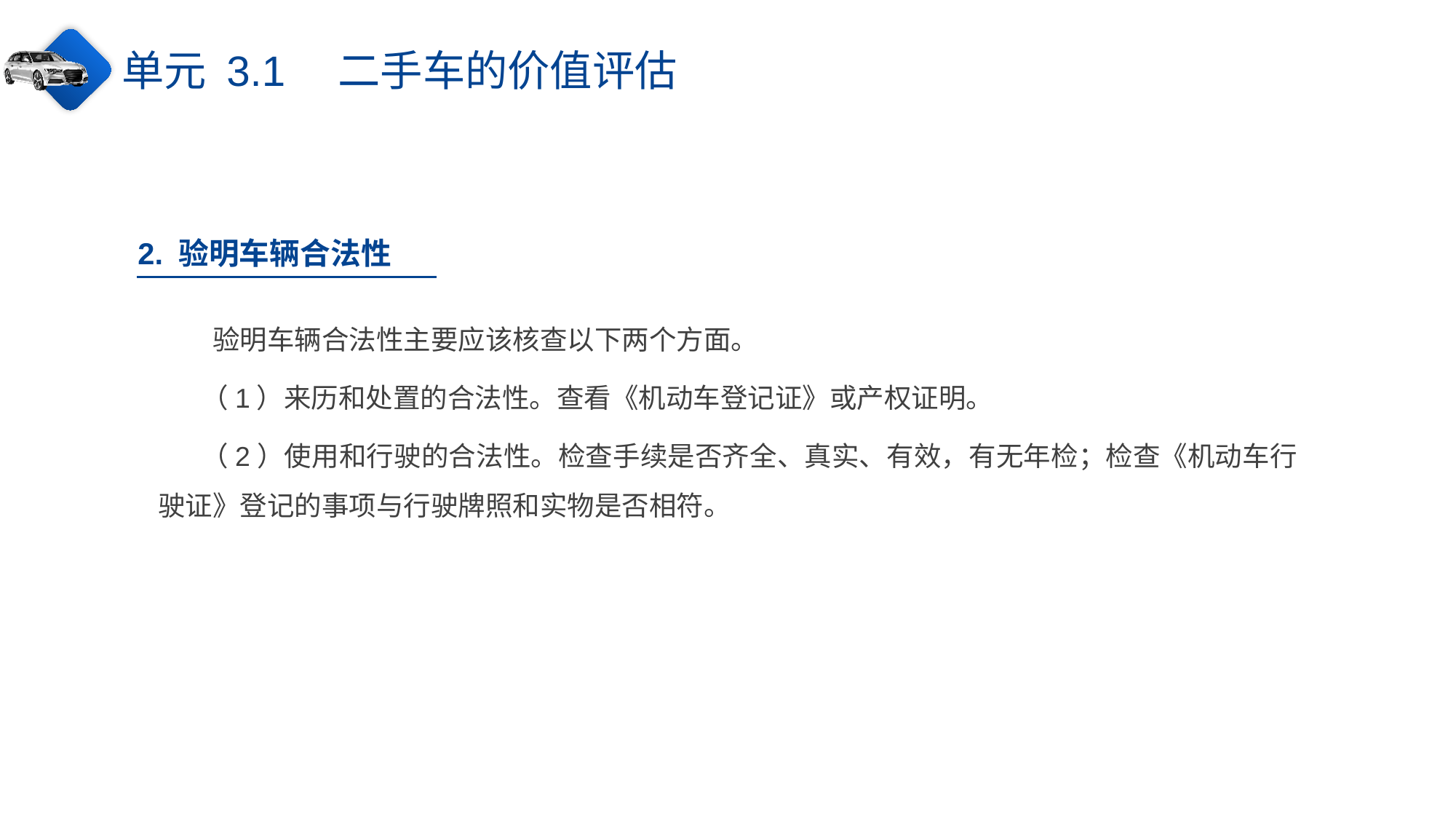

单元 3.1　二手车的价值评估
2. 验明车辆合法性
验明车辆合法性主要应该核查以下两个方面。
（1）来历和处置的合法性。查看《机动车登记证》或产权证明。
（2）使用和行驶的合法性。检查手续是否齐全、真实、有效，有无年检；检查《机动车行驶证》登记的事项与行驶牌照和实物是否相符。